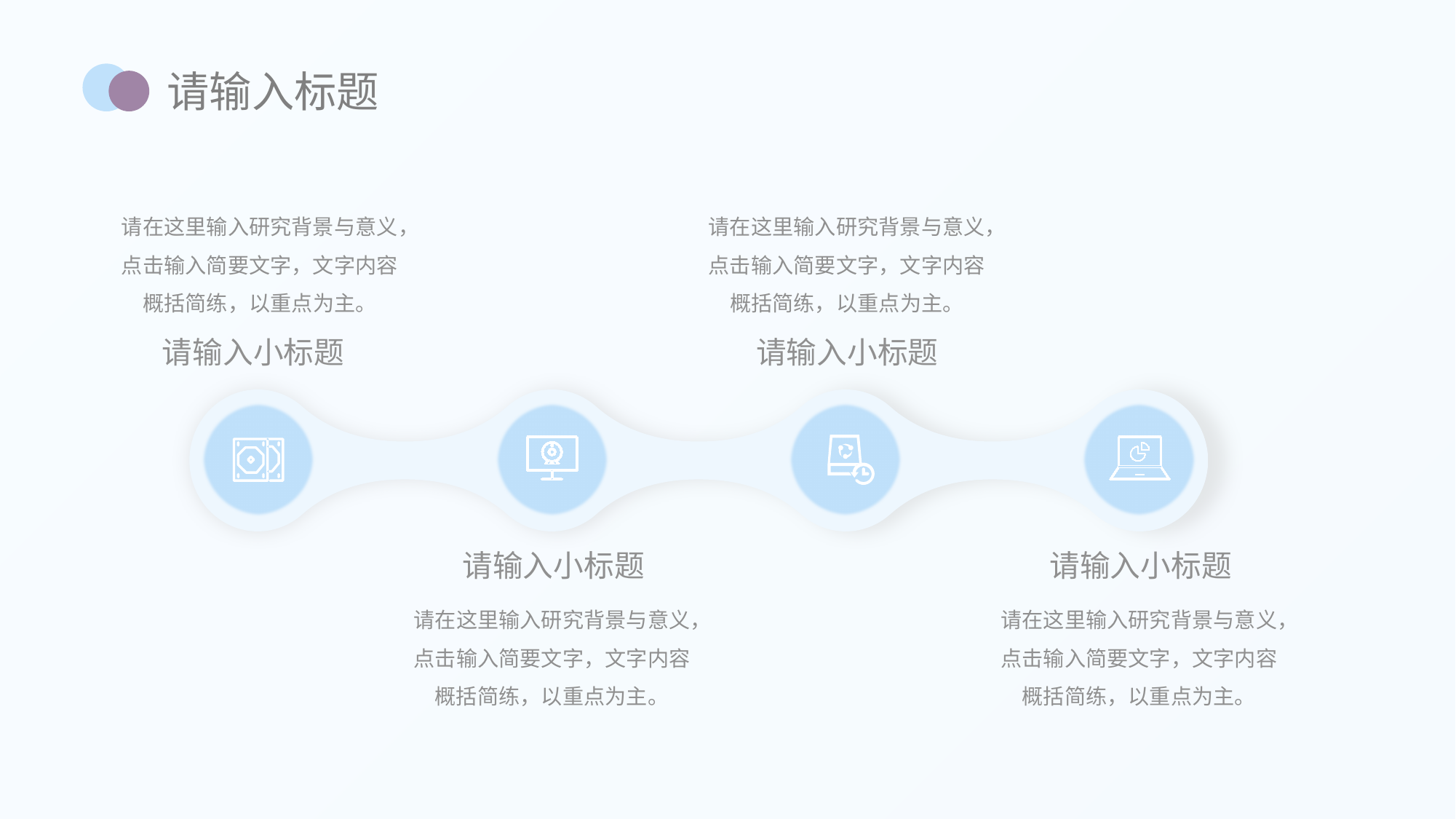

请输入标题
请在这里输入研究背景与意义，点击输入简要文字，文字内容概括简练，以重点为主。
请在这里输入研究背景与意义，点击输入简要文字，文字内容概括简练，以重点为主。
请输入小标题
请输入小标题

请输入小标题
请输入小标题
请在这里输入研究背景与意义，点击输入简要文字，文字内容概括简练，以重点为主。
请在这里输入研究背景与意义，点击输入简要文字，文字内容概括简练，以重点为主。